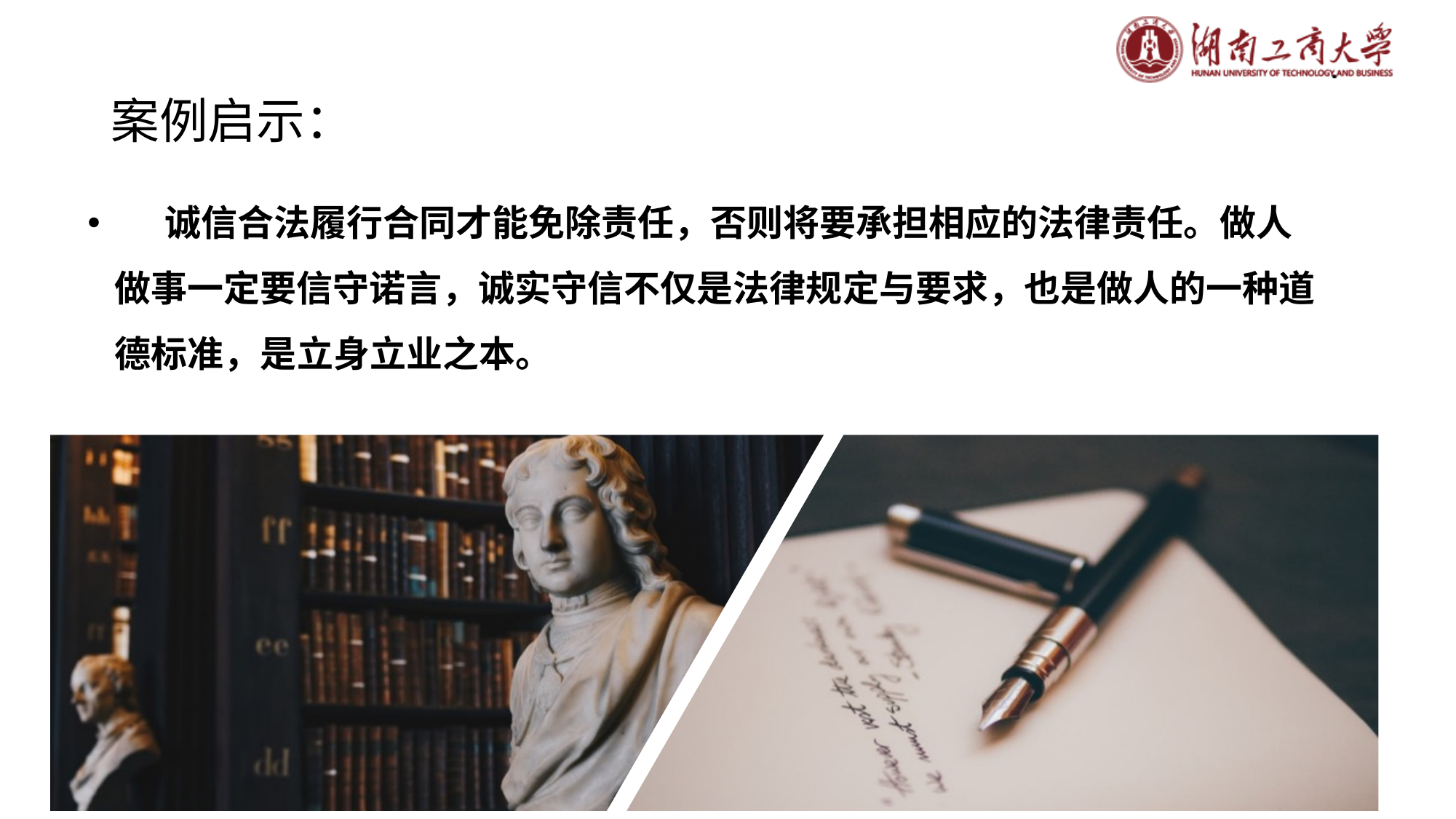

# 案例启示：
     诚信合法履行合同才能免除责任，否则将要承担相应的法律责任。做人做事一定要信守诺言，诚实守信不仅是法律规定与要求，也是做人的一种道德标准，是立身立业之本。